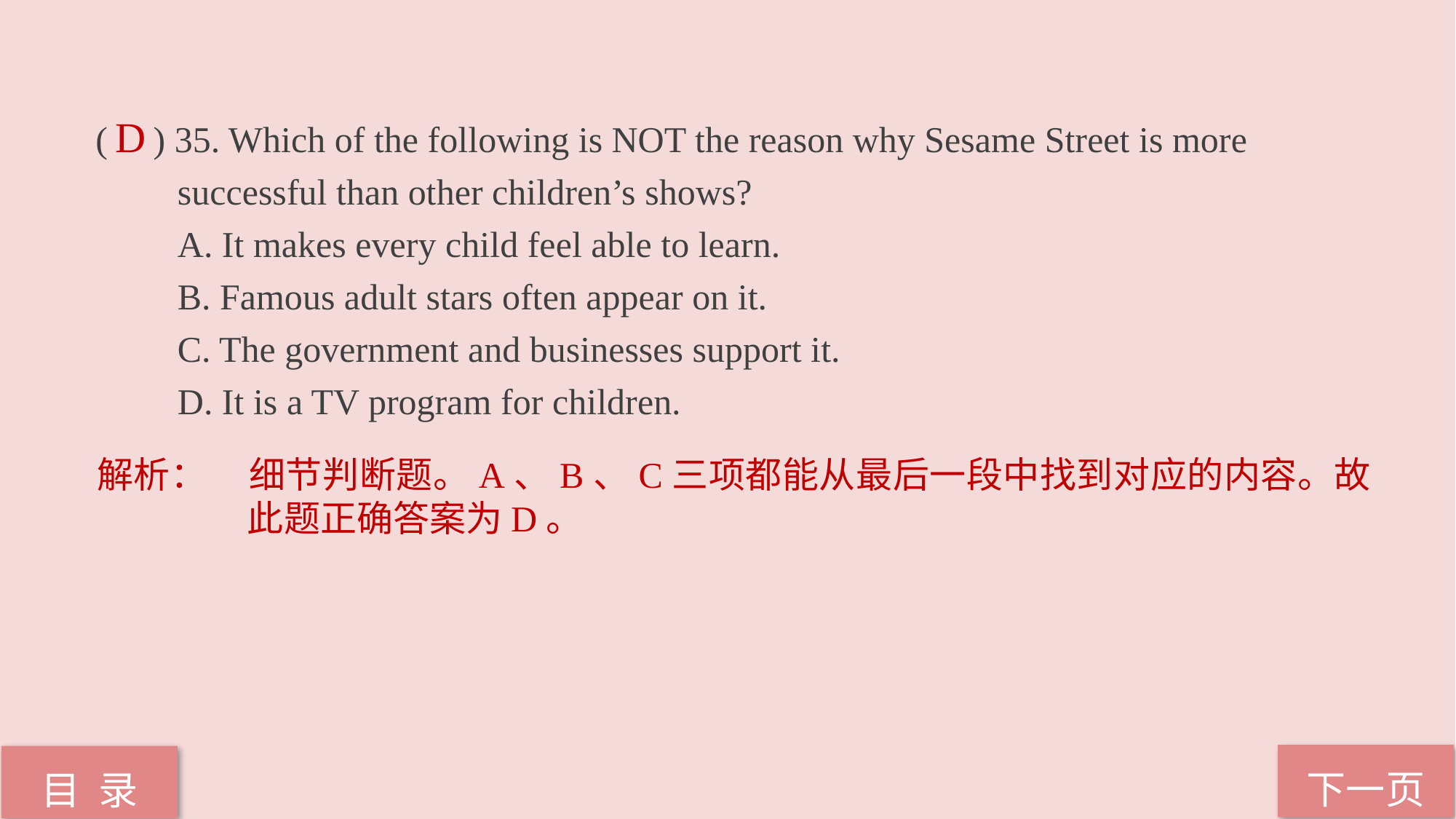

(     ) 35. Which of the following is NOT the reason why Sesame Street is more
         successful than other children’s shows?
         A. It makes every child feel able to learn.
         B. Famous adult stars often appear on it.
         C. The government and businesses support it.
         D. It is a TV program for children.
D
解析：	细节判断题。A、B、C三项都能从最后一段中找到对应的内容。故此题正确答案为D。